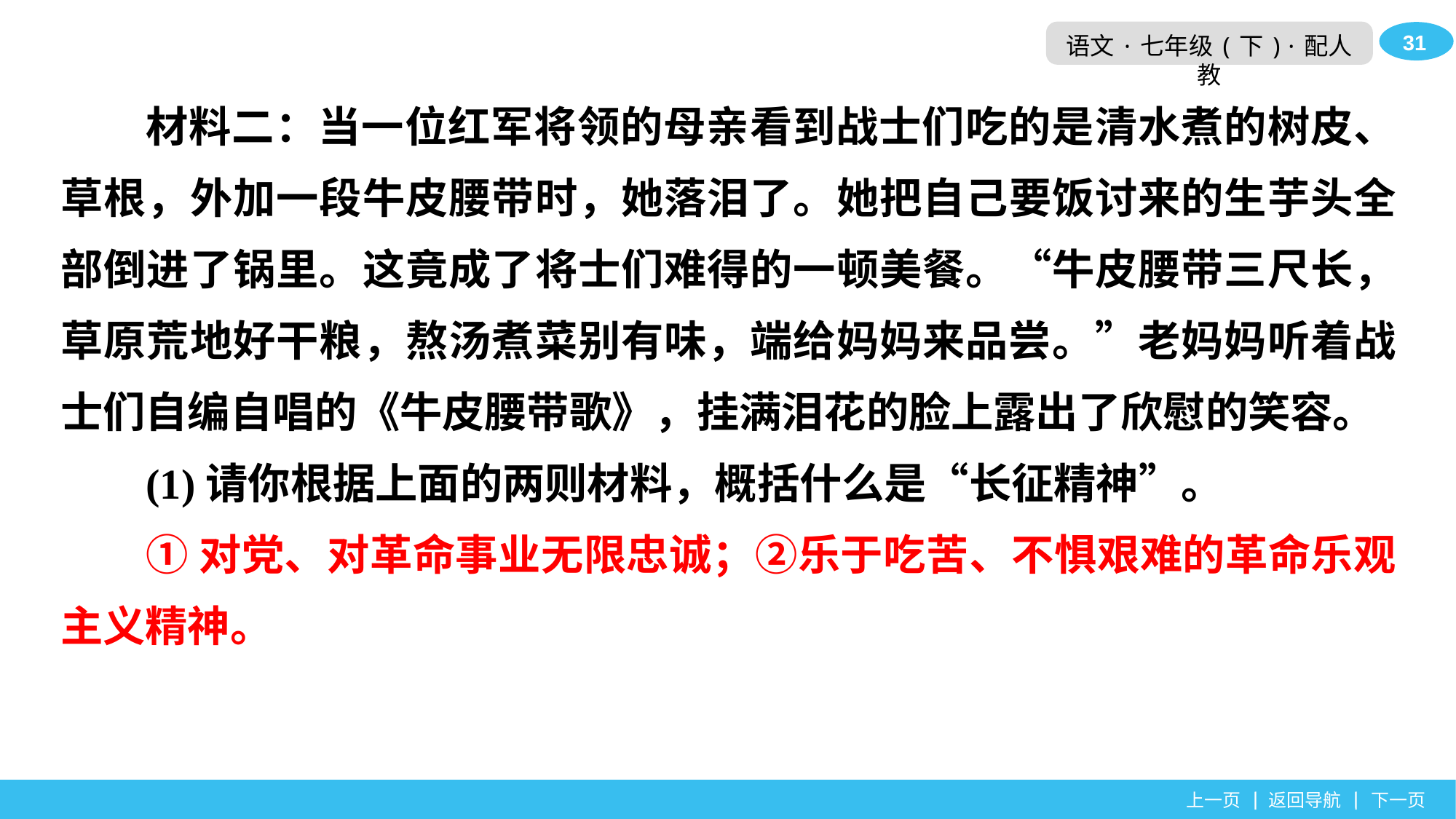

材料二：当一位红军将领的母亲看到战士们吃的是清水煮的树皮、草根，外加一段牛皮腰带时，她落泪了。她把自己要饭讨来的生芋头全部倒进了锅里。这竟成了将士们难得的一顿美餐。“牛皮腰带三尺长，草原荒地好干粮，熬汤煮菜别有味，端给妈妈来品尝。”老妈妈听着战士们自编自唱的《牛皮腰带歌》，挂满泪花的脸上露出了欣慰的笑容。
(1)请你根据上面的两则材料，概括什么是“长征精神”。
①对党、对革命事业无限忠诚；②乐于吃苦、不惧艰难的革命乐观主义精神。